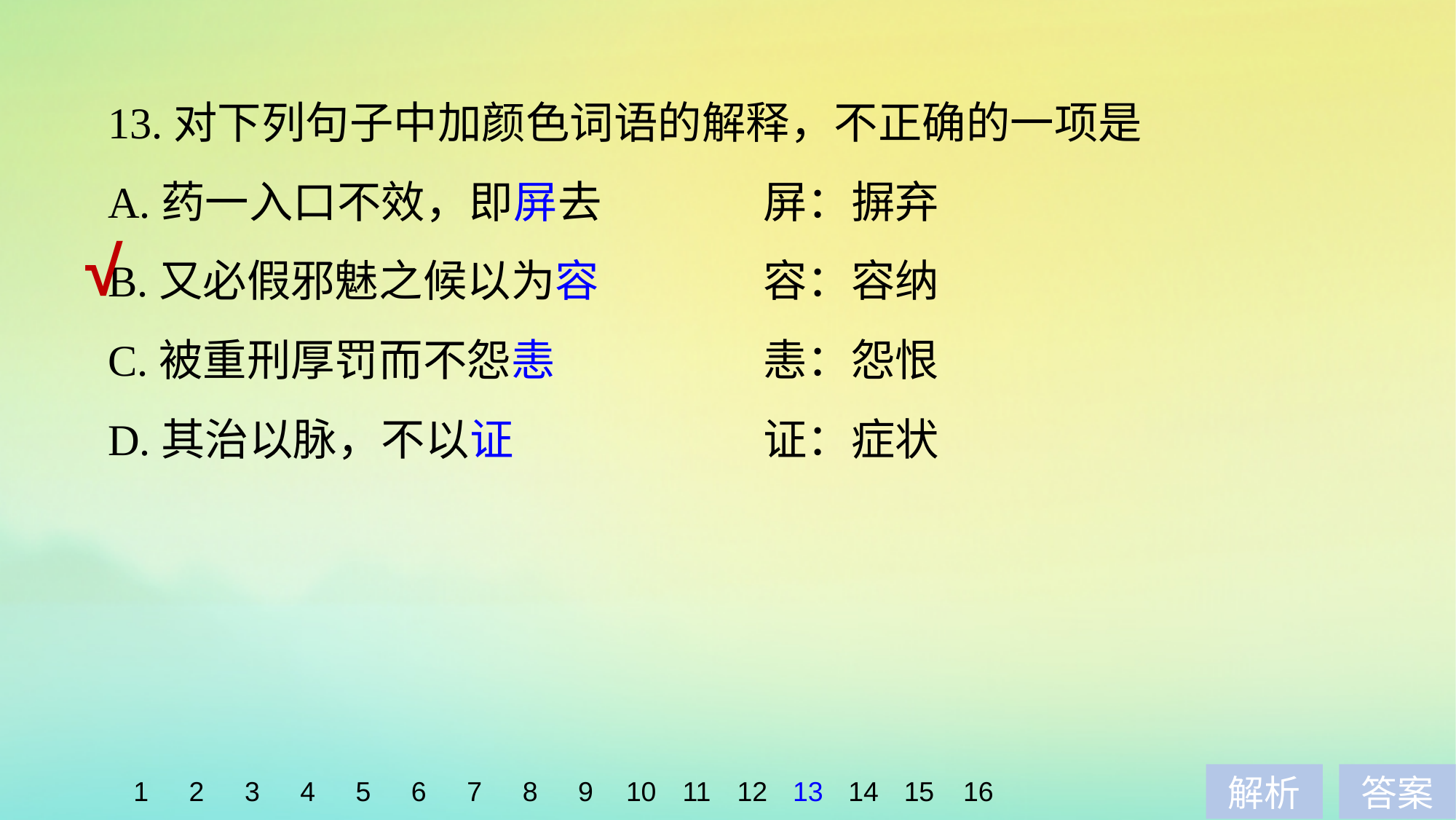

13.对下列句子中加颜色词语的解释，不正确的一项是
A.药一入口不效，即屏去　　　	屏：摒弃
B.又必假邪魅之候以为容  		容：容纳
C.被重刑厚罚而不怨恚  		恚：怨恨
D.其治以脉，不以证  			证：症状
√
1
2
3
4
5
6
7
8
9
10
11
12
13
14
15
16
解析
答案